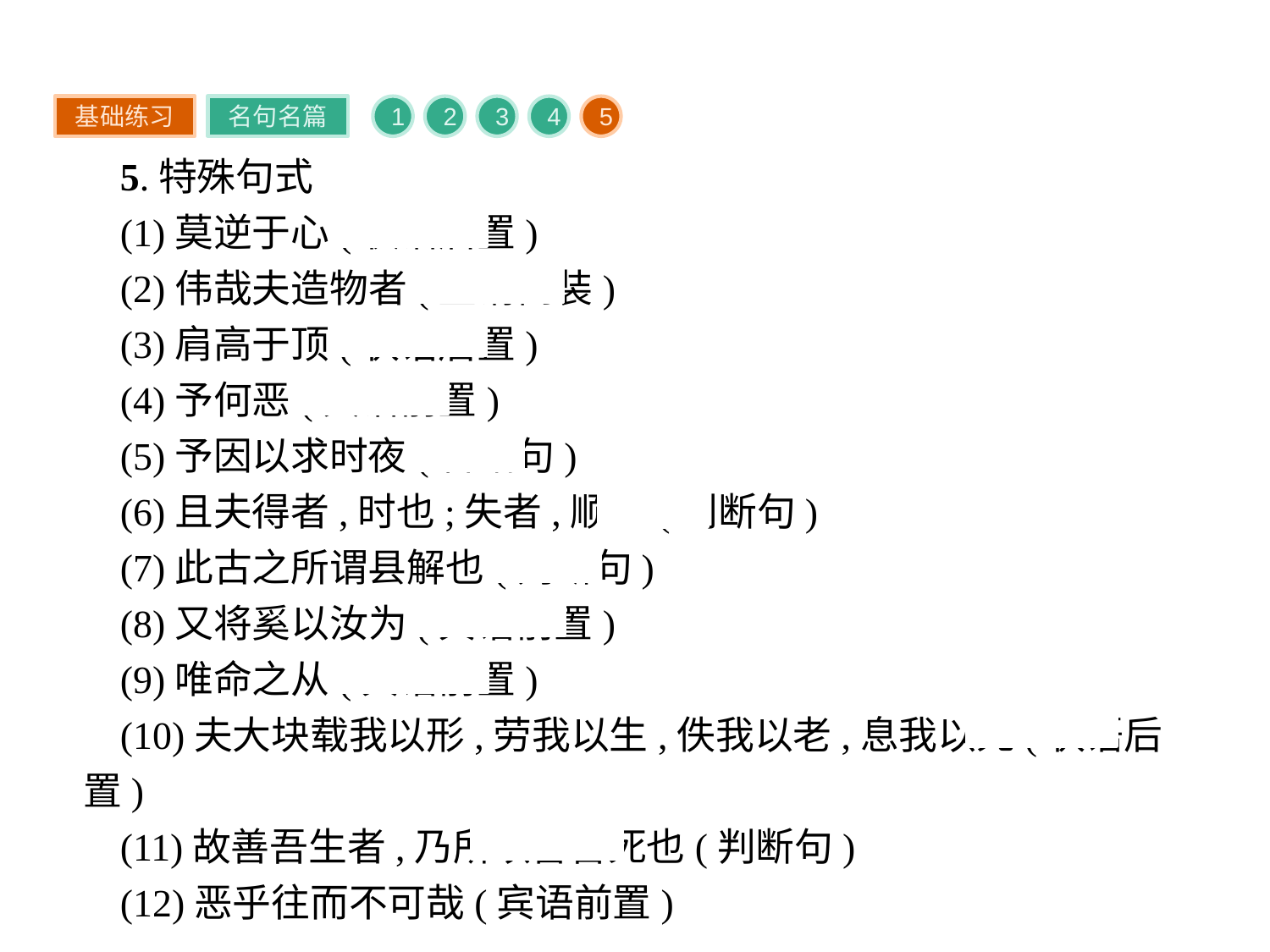

基础练习
名句名篇
1
2
3
4
5
5.特殊句式
(1)莫逆于心(状语后置)
(2)伟哉夫造物者(主谓倒装)
(3)肩高于顶(状语后置)
(4)予何恶(宾语前置)
(5)予因以求时夜(省略句)
(6)且夫得者,时也;失者,顺也(判断句)
(7)此古之所谓县解也(判断句)
(8)又将奚以汝为(宾语前置)
(9)唯命之从(宾语前置)
(10)夫大块载我以形,劳我以生,佚我以老,息我以死(状语后置)
(11)故善吾生者,乃所以善吾死也(判断句)
(12)恶乎往而不可哉(宾语前置)